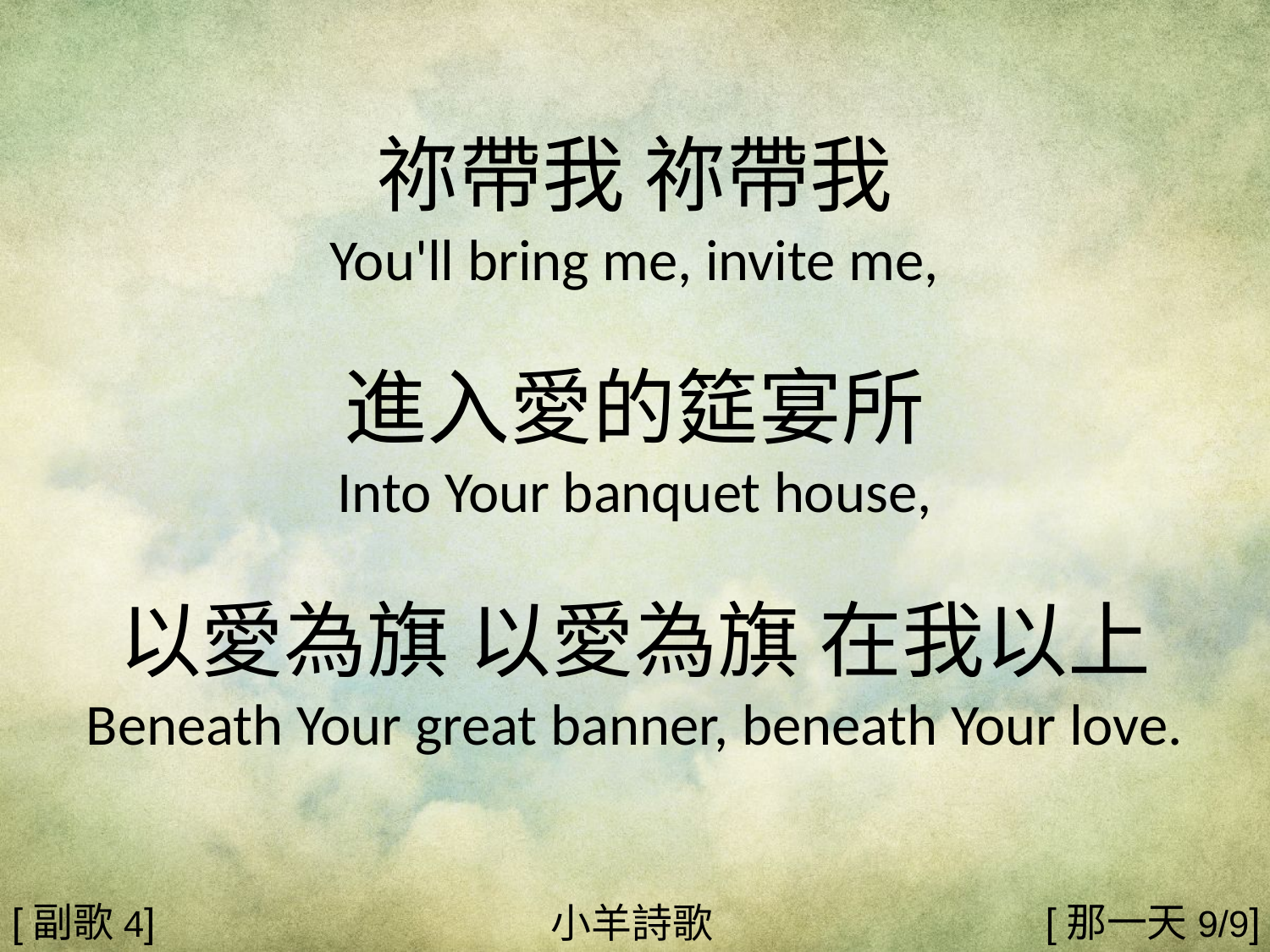

祢帶我 祢帶我
You'll bring me, invite me,

進入愛的筵宴所
Into Your banquet house,

以愛為旗 以愛為旗 在我以上
Beneath Your great banner, beneath Your love.
#

[副歌4]
[那一天9/9]
小羊詩歌